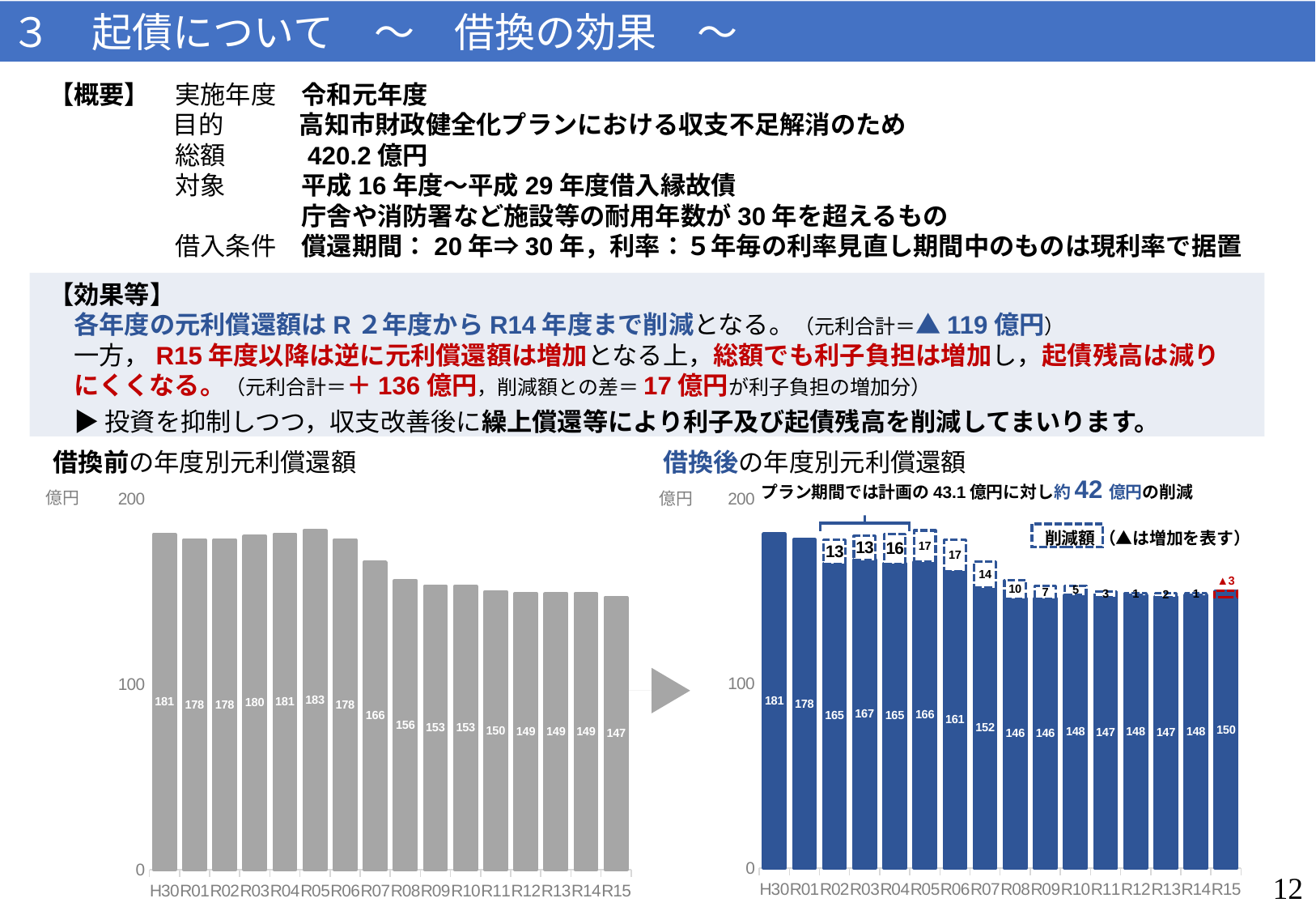

３　起債について　～　借換の効果　～
【概要】　実施年度　令和元年度
   　　　　目的　　　高知市財政健全化プランにおける収支不足解消のため
　　　　　総額　　　420.2億円
　　　　　対象　　　平成16年度～平成29年度借入縁故債
　　　　　　　　　　庁舎や消防署など施設等の耐用年数が30年を超えるもの
　　　　　借入条件　償還期間：20年⇒30年，利率：５年毎の利率見直し期間中のものは現利率で据置
【効果等】
　各年度の元利償還額はR２年度からR14年度まで削減となる。（元利合計＝▲119億円）
　一方，R15年度以降は逆に元利償還額は増加となる上，総額でも利子負担は増加し，起債残高は減り
　にくくなる。（元利合計＝＋136億円，削減額との差＝17億円が利子負担の増加分）

　▶ 投資を抑制しつつ，収支改善後に繰上償還等により利子及び起債残高を削減してまいります。
借換前の年度別元利償還額
借換後の年度別元利償還額
プラン期間では計画の43.1億円に対し約42億円の削減

### Chart

| Category | 元金 | 利子 |
|---|---|---|
| H30 | 181.0 | None |
| R01 | 178.0 | None |
| R02 | 178.0 | None |
| R03 | 180.0 | None |
| R04 | 181.0 | None |
| R05 | 183.0 | None |
| R06 | 178.0 | None |
| R07 | 166.0 | None |
| R08 | 156.0 | None |
| R09 | 153.0 | None |
| R10 | 153.0 | None |
| R11 | 150.0 | None |
| R12 | 149.0 | None |
| R13 | 149.0 | None |
| R14 | 149.0 | None |
| R15 | 147.0 | None |

### Chart

| Category | 借換後 | 削減分 |
|---|---|---|
| H30 | 181.0 | 0.0 |
| R01 | 178.0 | 0.0 |
| R02 | 165.0 | 13.0 |
| R03 | 167.0 | 13.0 |
| R04 | 165.0 | 16.0 |
| R05 | 166.0 | 17.0 |
| R06 | 161.0 | 17.0 |
| R07 | 152.0 | 14.0 |
| R08 | 146.0 | 10.0 |
| R09 | 146.0 | 7.0 |
| R10 | 148.0 | 5.0 |
| R11 | 147.0 | 3.0 |
| R12 | 148.0 | 1.0 |
| R13 | 147.0 | 2.0 |
| R14 | 148.0 | 1.0 |
| R15 | 150.0 | 0.0 |
億円
億円
削減額 （▲は増加を表す）

12